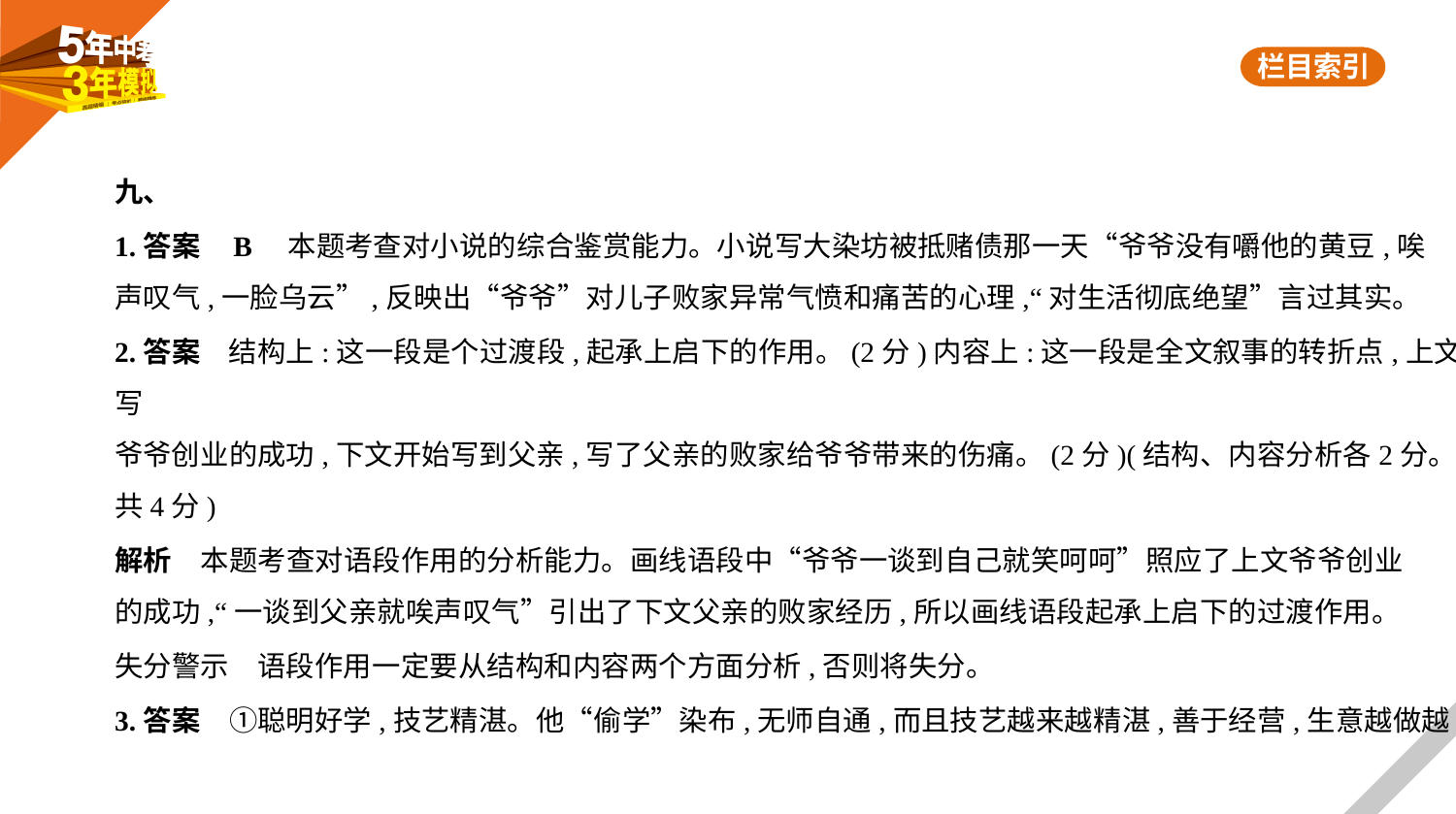

九、
1.答案    B　本题考查对小说的综合鉴赏能力。小说写大染坊被抵赌债那一天“爷爷没有嚼他的黄豆,唉
声叹气,一脸乌云”,反映出“爷爷”对儿子败家异常气愤和痛苦的心理,“对生活彻底绝望”言过其实。
2.答案　结构上:这一段是个过渡段,起承上启下的作用。(2分)内容上:这一段是全文叙事的转折点,上文写
爷爷创业的成功,下文开始写到父亲,写了父亲的败家给爷爷带来的伤痛。(2分)(结构、内容分析各2分。
共4分)
解析　本题考查对语段作用的分析能力。画线语段中“爷爷一谈到自己就笑呵呵”照应了上文爷爷创业
的成功,“一谈到父亲就唉声叹气”引出了下文父亲的败家经历,所以画线语段起承上启下的过渡作用。
失分警示　语段作用一定要从结构和内容两个方面分析,否则将失分。
3.答案　①聪明好学,技艺精湛。他“偷学”染布,无师自通,而且技艺越来越精湛,善于经营,生意越做越